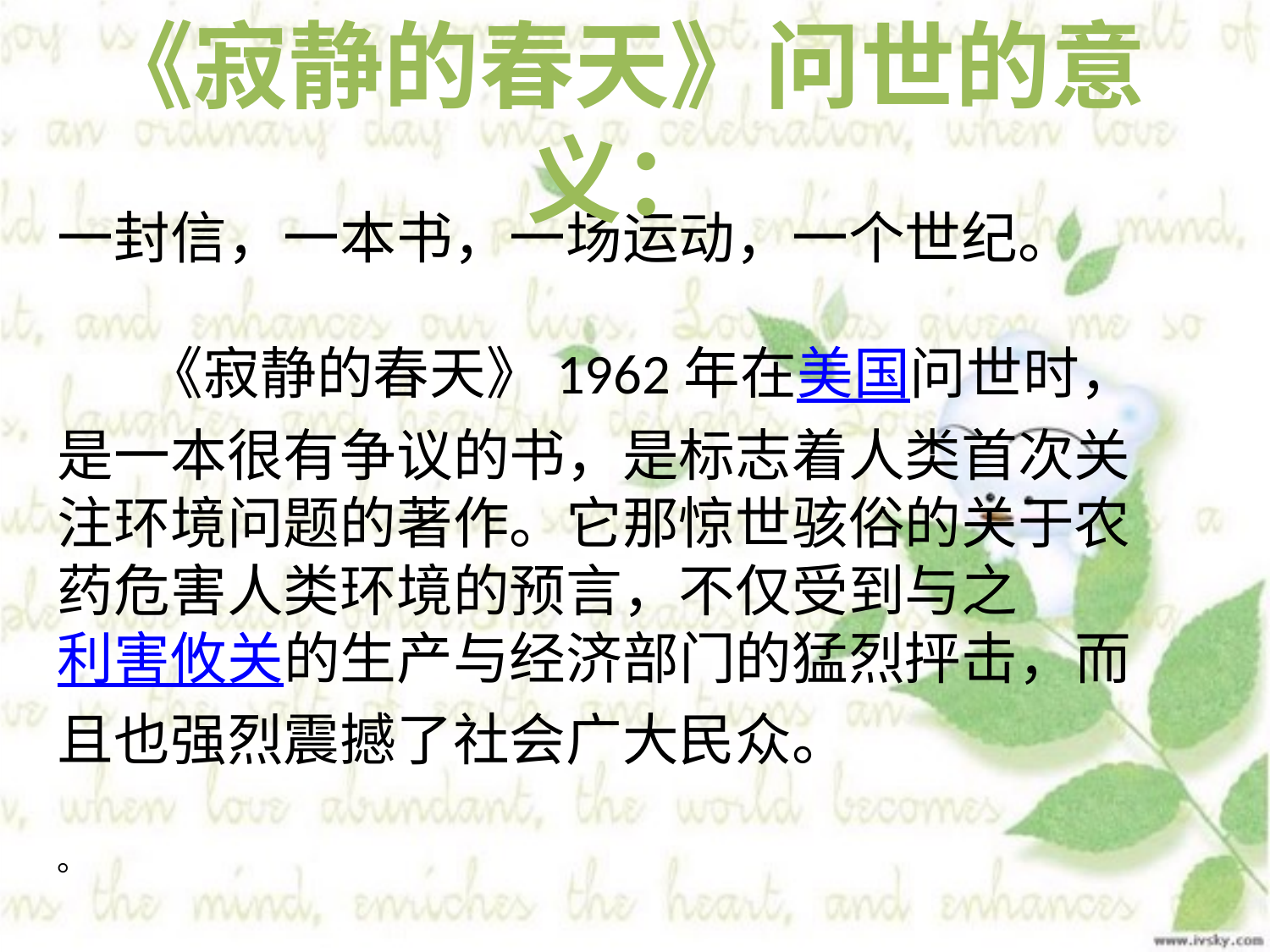

《寂静的春天》问世的意义：
一封信，一本书，一场运动，一个世纪。

      《寂静的春天》1962年在美国问世时，是一本很有争议的书，是标志着人类首次关注环境问题的著作。它那惊世骇俗的关于农药危害人类环境的预言，不仅受到与之利害攸关的生产与经济部门的猛烈抨击，而且也强烈震撼了社会广大民众。

。